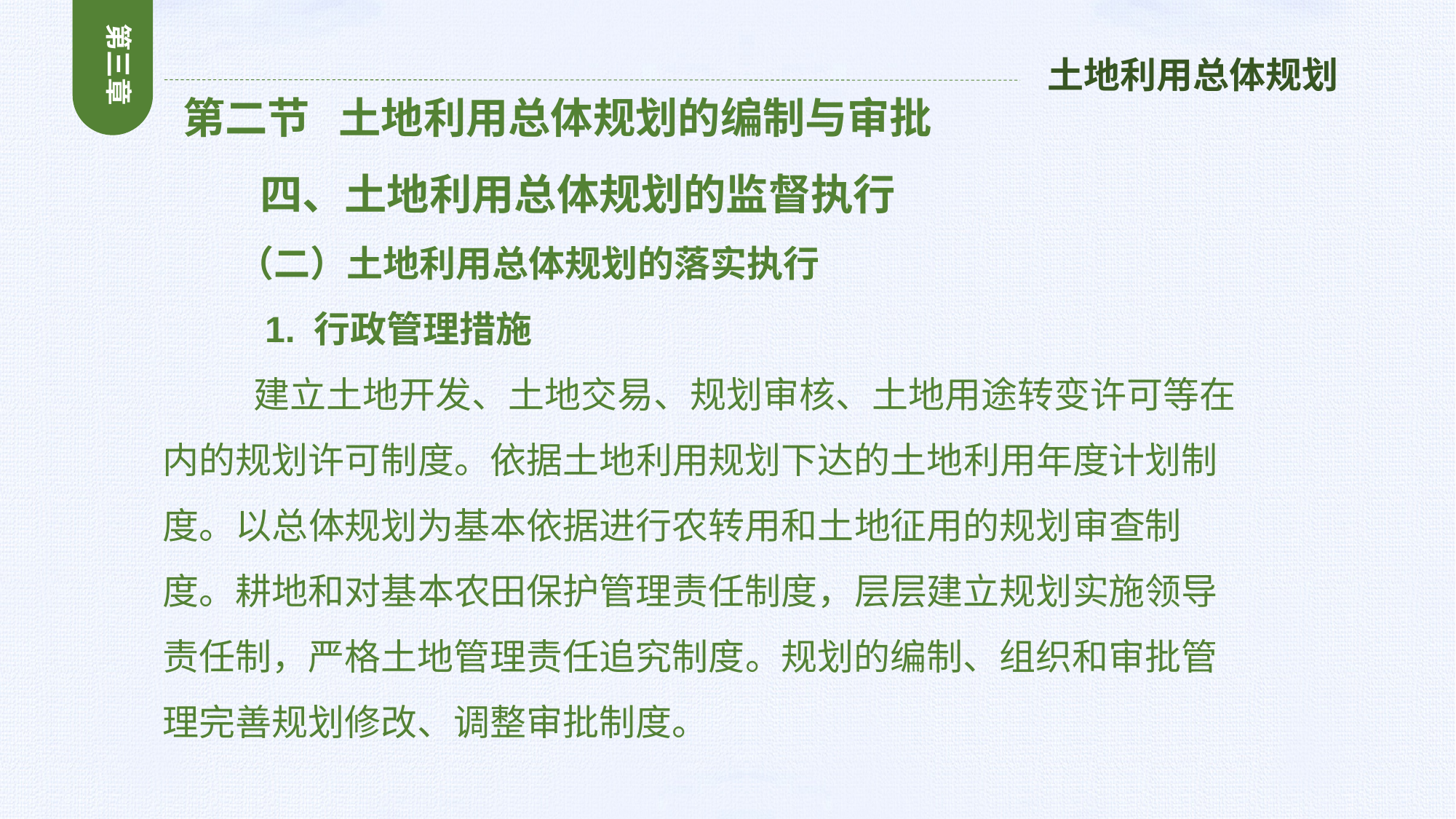

第三章
土地利用总体规划
 第二节   土地利用总体规划的编制与审批
         四、土地利用总体规划的监督执行
        （二）土地利用总体规划的落实执行
          1. 行政管理措施
          建立土地开发、土地交易、规划审核、土地用途转变许可等在内的规划许可制度。依据土地利用规划下达的土地利用年度计划制度。以总体规划为基本依据进行农转用和土地征用的规划审查制度。耕地和对基本农田保护管理责任制度，层层建立规划实施领导责任制，严格土地管理责任追究制度。规划的编制、组织和审批管理完善规划修改、调整审批制度。